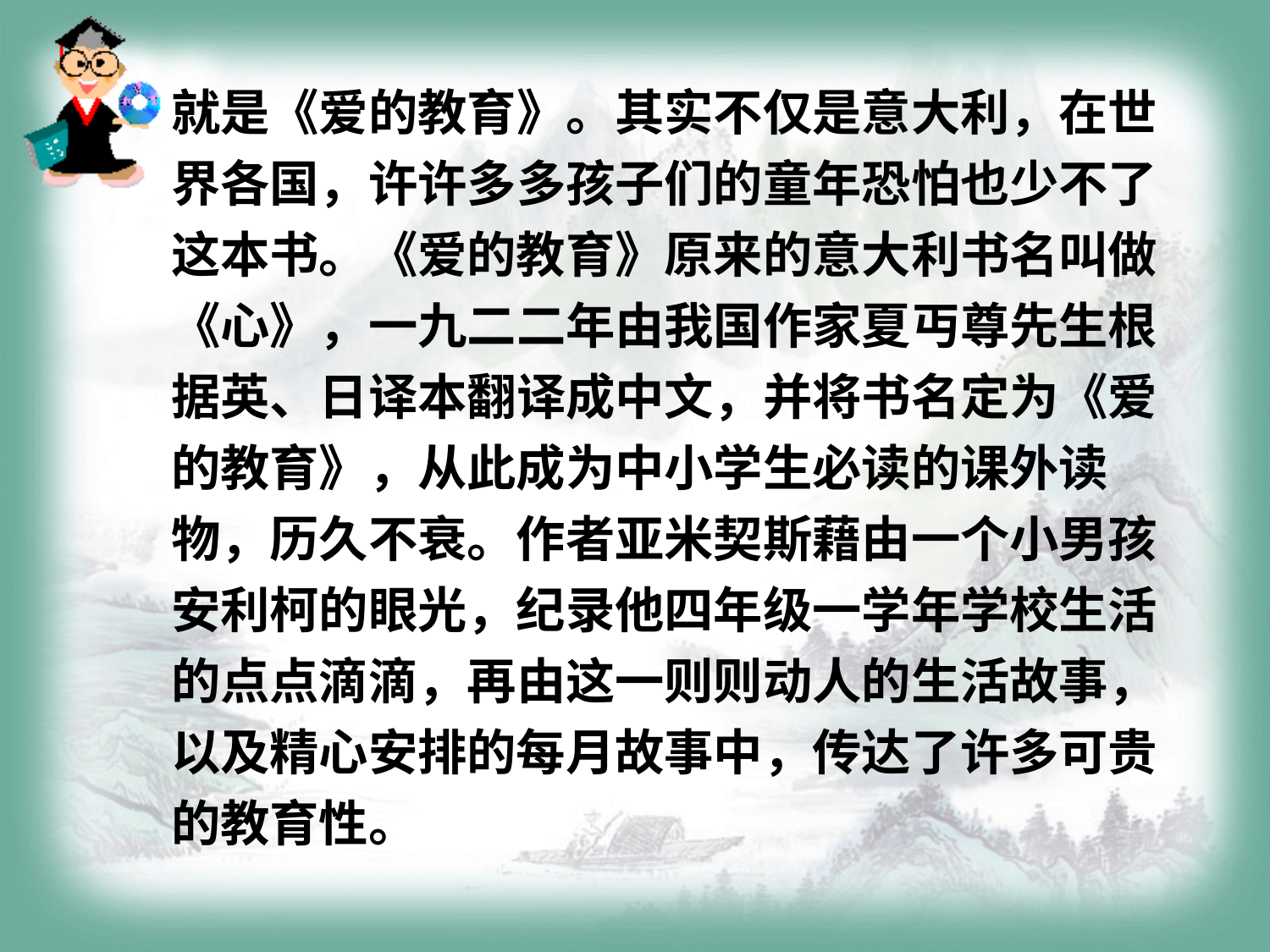

就是《爱的教育》。其实不仅是意大利，在世界各国，许许多多孩子们的童年恐怕也少不了这本书。《爱的教育》原来的意大利书名叫做《心》，一九二二年由我国作家夏丏尊先生根据英、日译本翻译成中文，并将书名定为《爱的教育》，从此成为中小学生必读的课外读物，历久不衰。作者亚米契斯藉由一个小男孩安利柯的眼光，纪录他四年级一学年学校生活的点点滴滴，再由这一则则动人的生活故事，以及精心安排的每月故事中，传达了许多可贵的教育性。